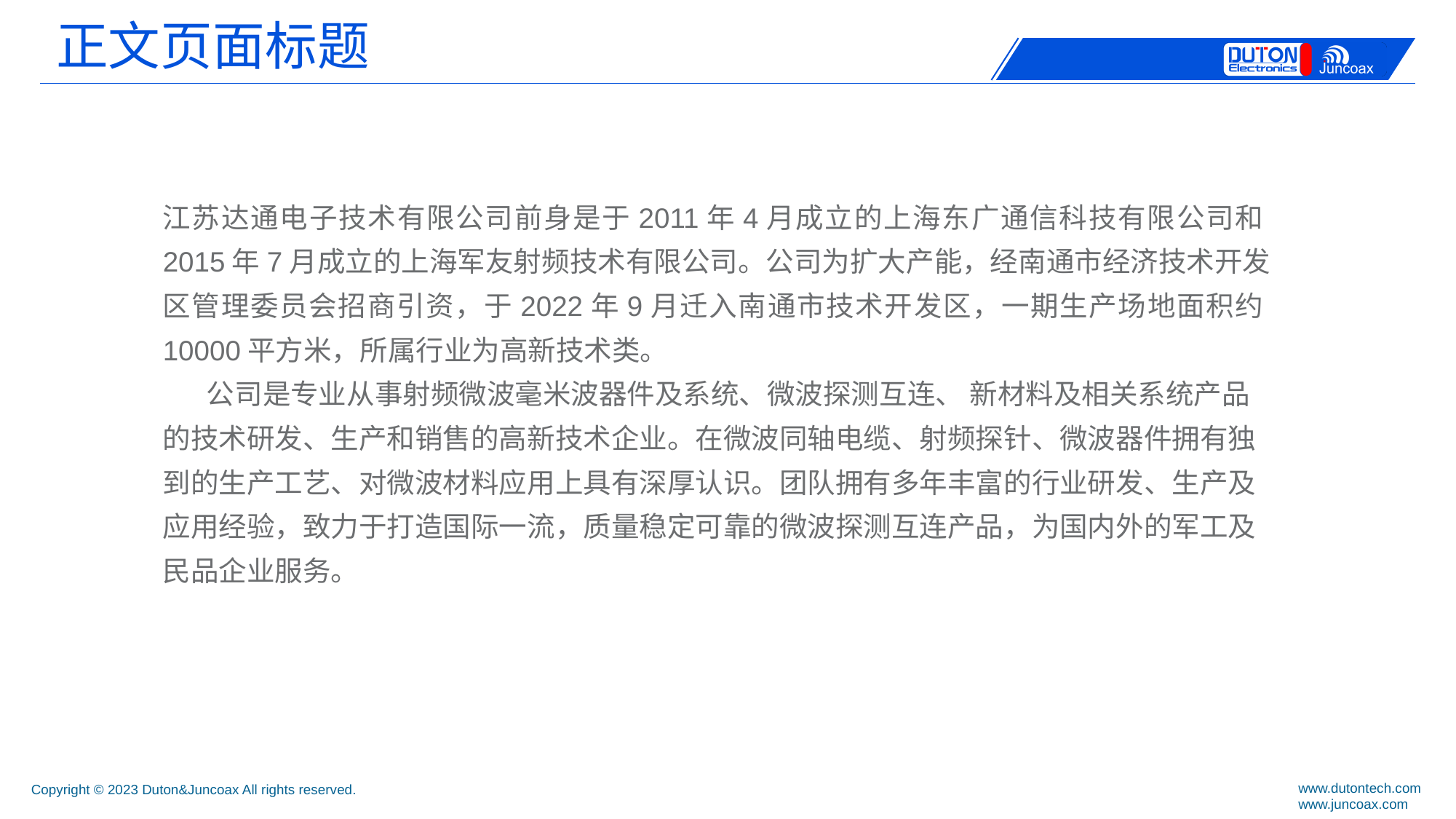

正文页面标题
江苏达通电子技术有限公司前身是于2011年4月成立的上海东广通信科技有限公司和2015年7月成立的上海军友射频技术有限公司。公司为扩大产能，经南通市经济技术开发区管理委员会招商引资，于2022年9月迁入南通市技术开发区，一期生产场地面积约10000平方米，所属行业为高新技术类。
      公司是专业从事射频微波毫米波器件及系统、微波探测互连、 新材料及相关系统产品的技术研发、生产和销售的高新技术企业。在微波同轴电缆、射频探针、微波器件拥有独到的生产工艺、对微波材料应用上具有深厚认识。团队拥有多年丰富的行业研发、生产及应用经验，致力于打造国际一流，质量稳定可靠的微波探测互连产品，为国内外的军工及民品企业服务。